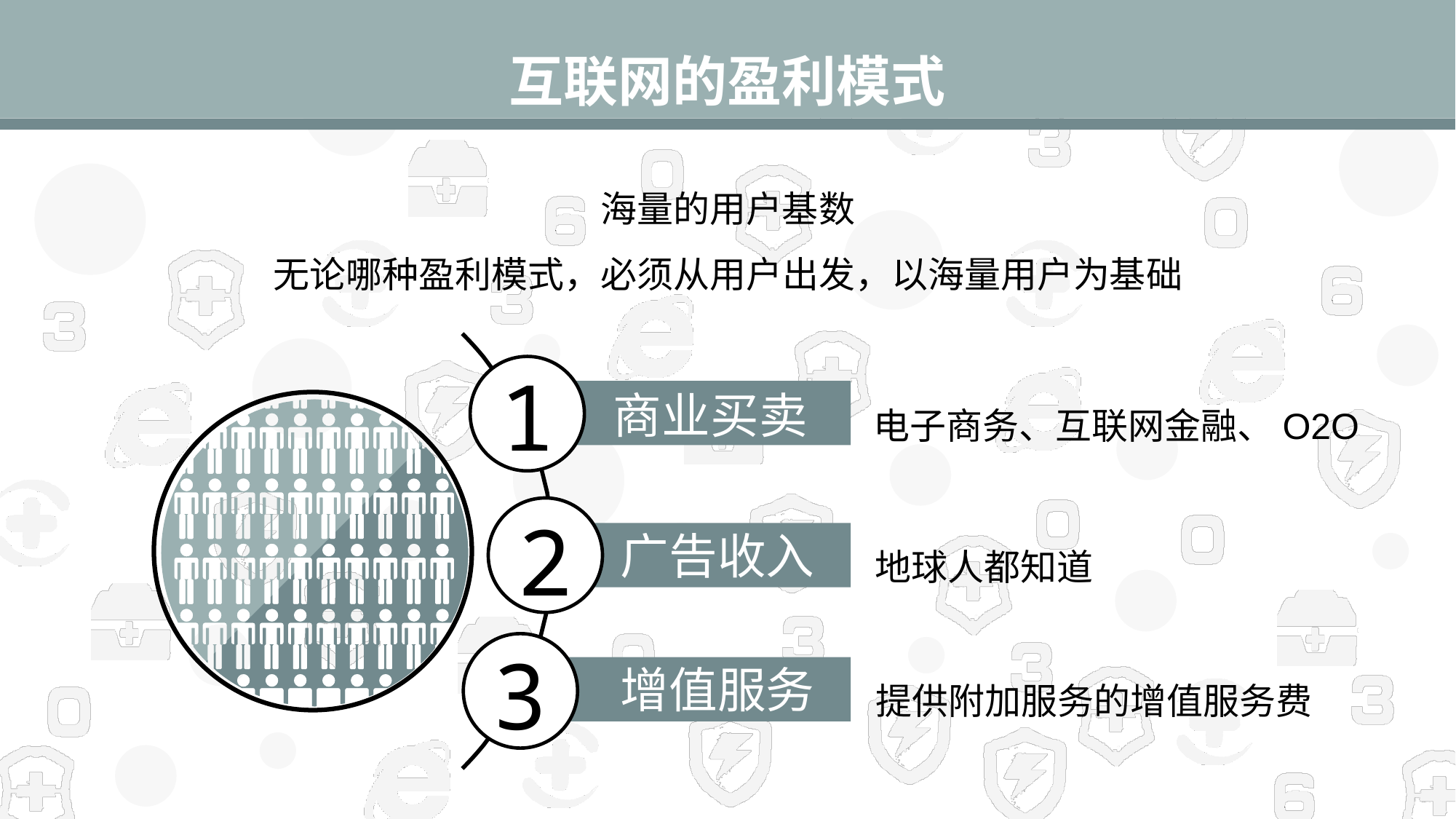

互联网的盈利模式
海量的用户基数
无论哪种盈利模式，必须从用户出发，以海量用户为基础

1

商业买卖

电子商务、互联网金融、O2O

2

广告收入
地球人都知道
3

增值服务
提供附加服务的增值服务费